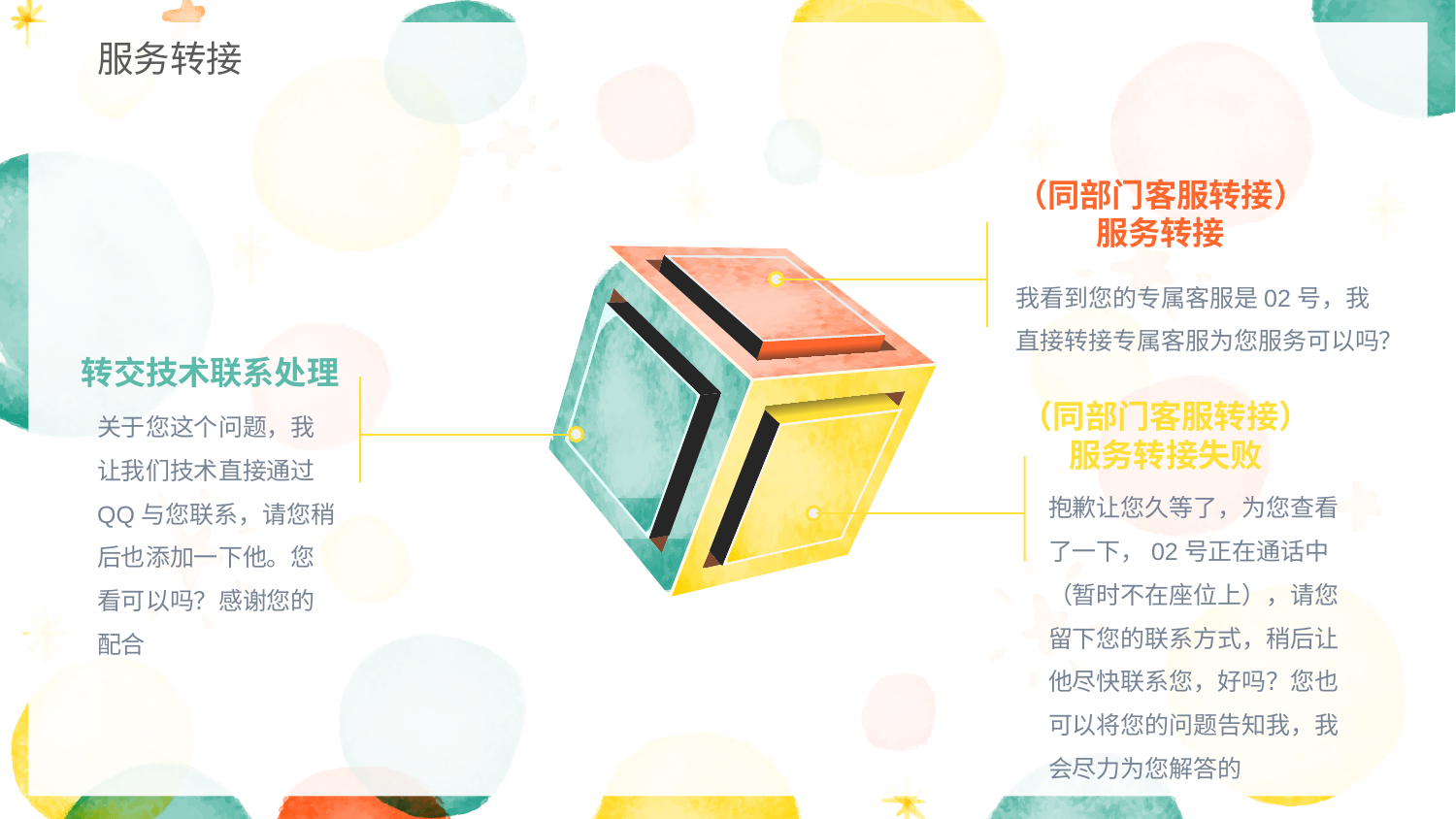

服务转接
（同部门客服转接）
服务转接
我看到您的专属客服是02号，我直接转接专属客服为您服务可以吗？

转交技术联系处理
关于您这个问题，我让我们技术直接通过QQ与您联系，请您稍后也添加一下他。您看可以吗？感谢您的配合

（同部门客服转接）
服务转接失败
抱歉让您久等了，为您查看了一下，02号正在通话中（暂时不在座位上），请您留下您的联系方式，稍后让他尽快联系您，好吗？您也可以将您的问题告知我，我会尽力为您解答的